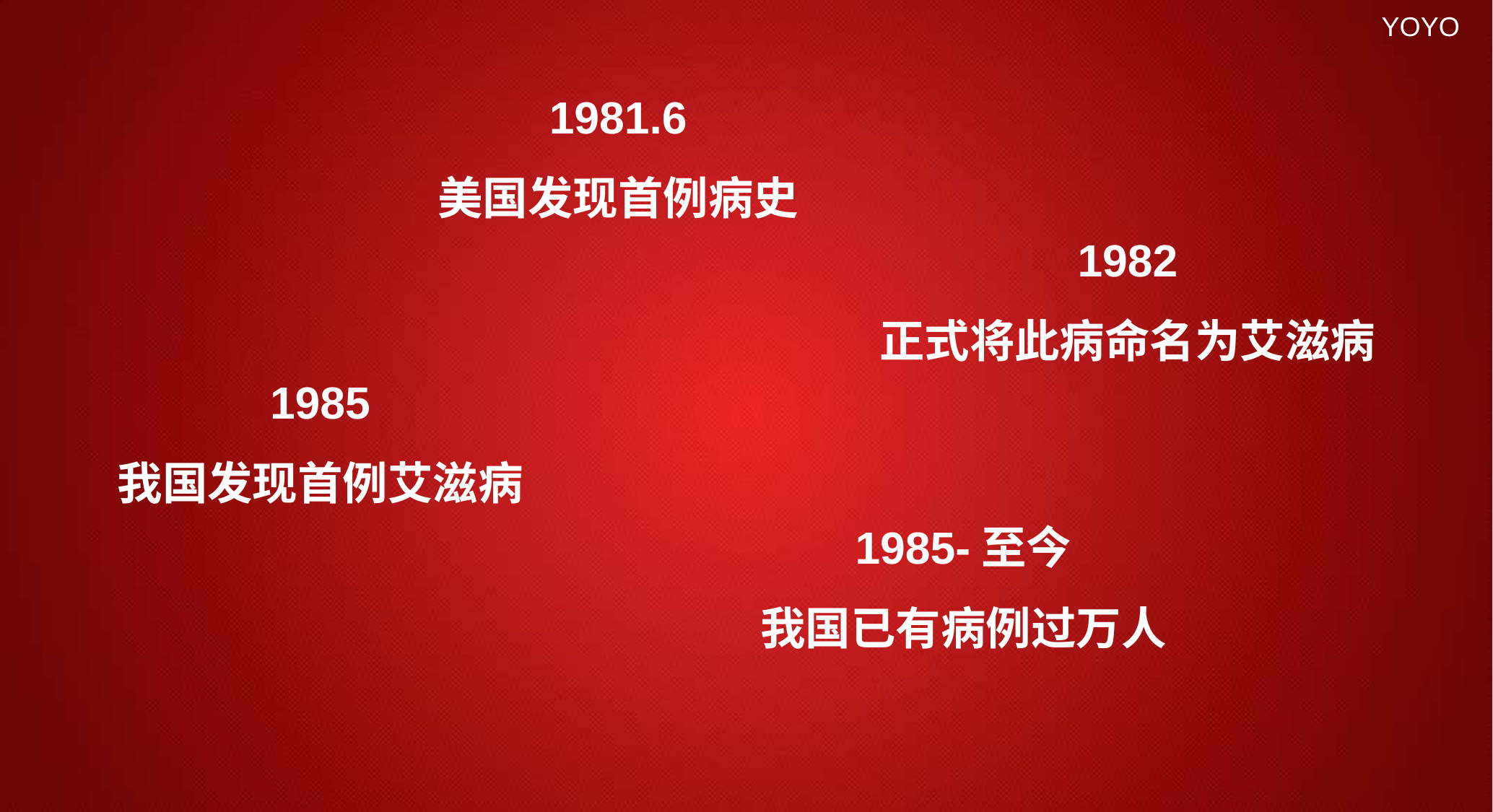

1981.6
美国发现首例病史
1982
正式将此病命名为艾滋病
1985
我国发现首例艾滋病
1985-至今
我国已有病例过万人